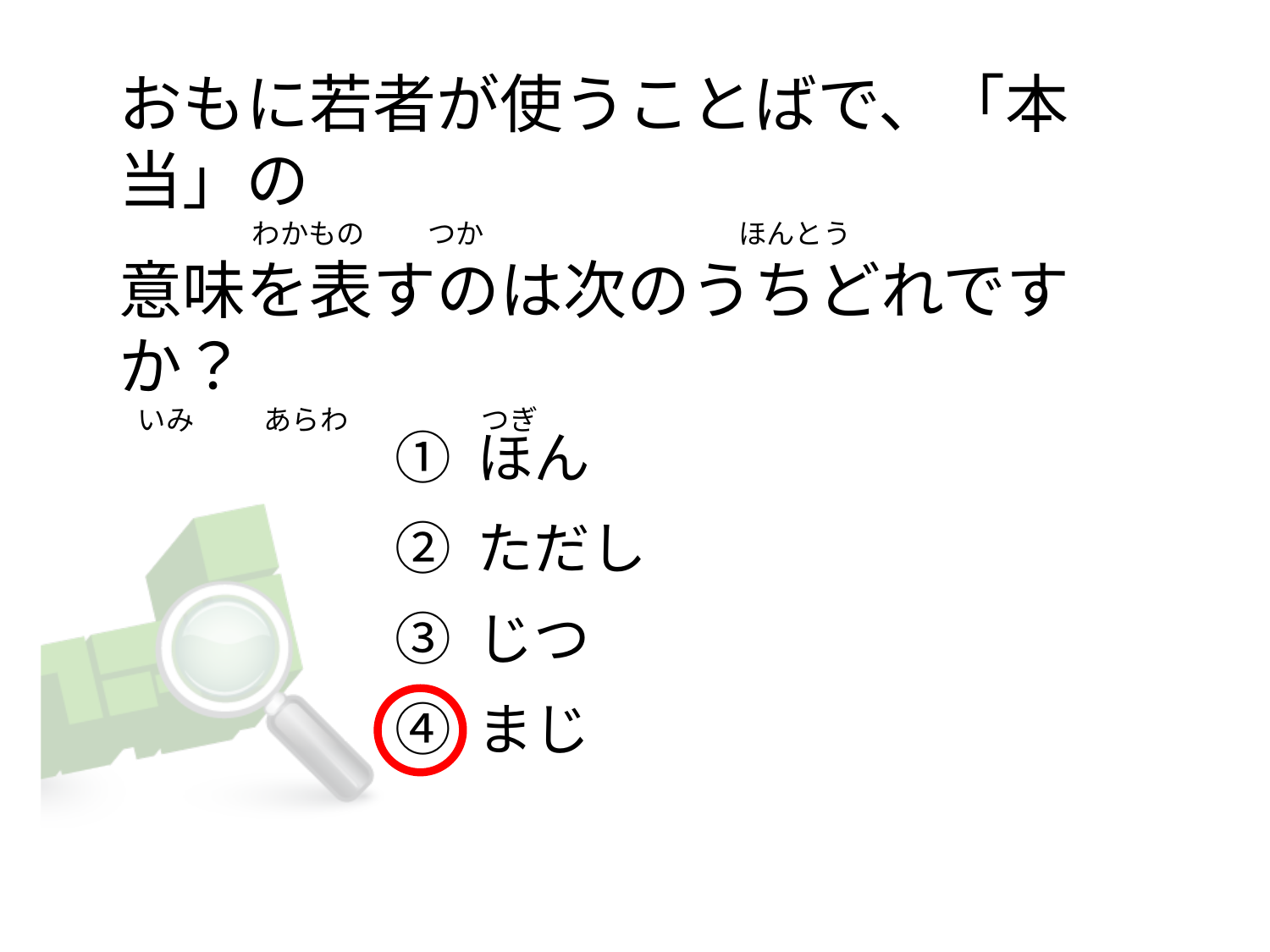

# おもに若者が使うことばで、「本当」の                      わかもの          つか                                        ほんとう     意味を表すのは次のうちどれですか？    いみ           あらわ                     つぎ
① ほん
② ただし
③ じつ
④ まじ